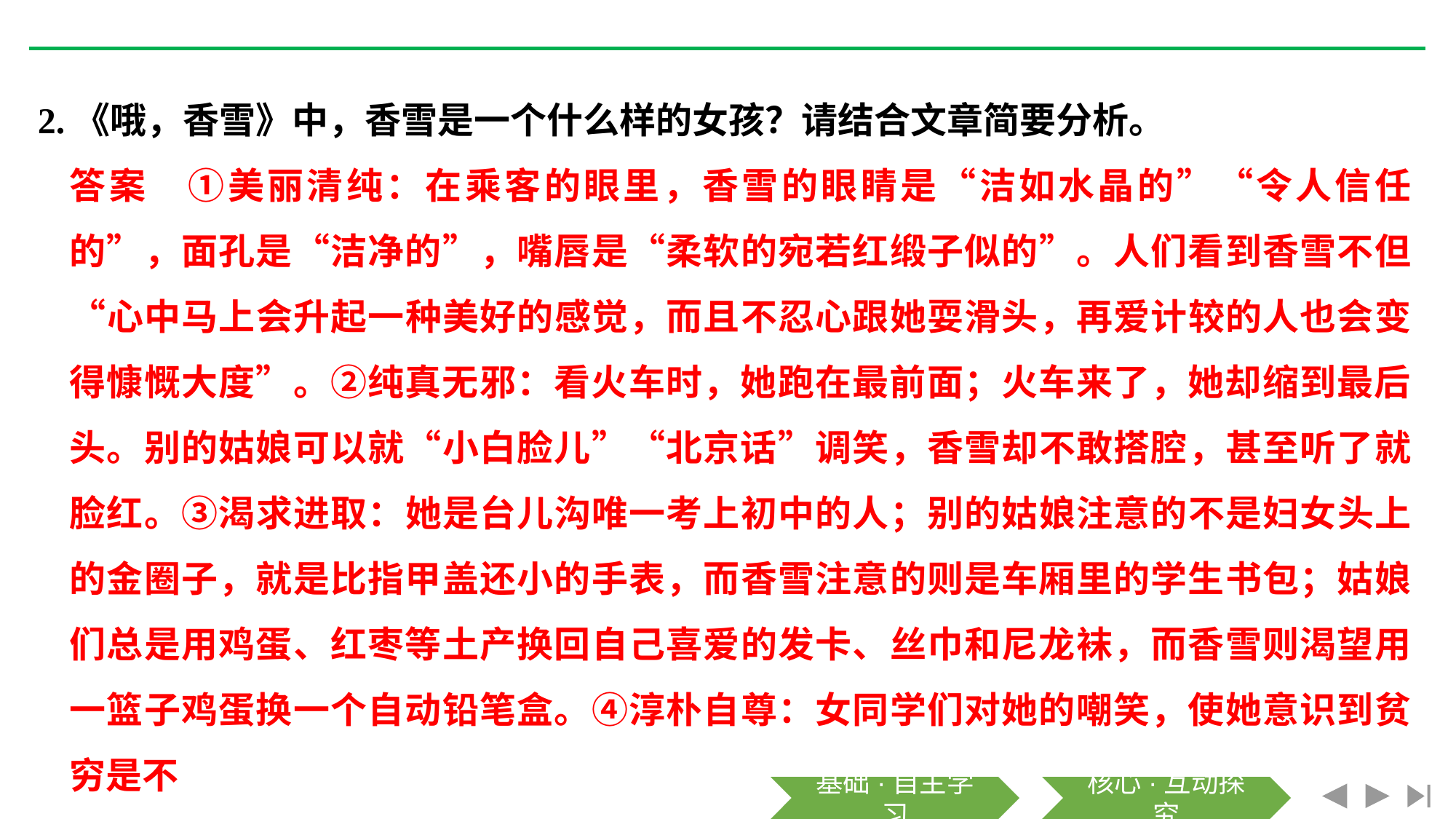

2.《哦，香雪》中，香雪是一个什么样的女孩？请结合文章简要分析。
答案　①美丽清纯：在乘客的眼里，香雪的眼睛是“洁如水晶的”“令人信任的”，面孔是“洁净的”，嘴唇是“柔软的宛若红缎子似的”。人们看到香雪不但“心中马上会升起一种美好的感觉，而且不忍心跟她耍滑头，再爱计较的人也会变得慷慨大度”。②纯真无邪：看火车时，她跑在最前面；火车来了，她却缩到最后头。别的姑娘可以就“小白脸儿”“北京话”调笑，香雪却不敢搭腔，甚至听了就脸红。③渴求进取：她是台儿沟唯一考上初中的人；别的姑娘注意的不是妇女头上的金圈子，就是比指甲盖还小的手表，而香雪注意的则是车厢里的学生书包；姑娘们总是用鸡蛋、红枣等土产换回自己喜爱的发卡、丝巾和尼龙袜，而香雪则渴望用一篮子鸡蛋换一个自动铅笔盒。④淳朴自尊：女同学们对她的嘲笑，使她意识到贫穷是不